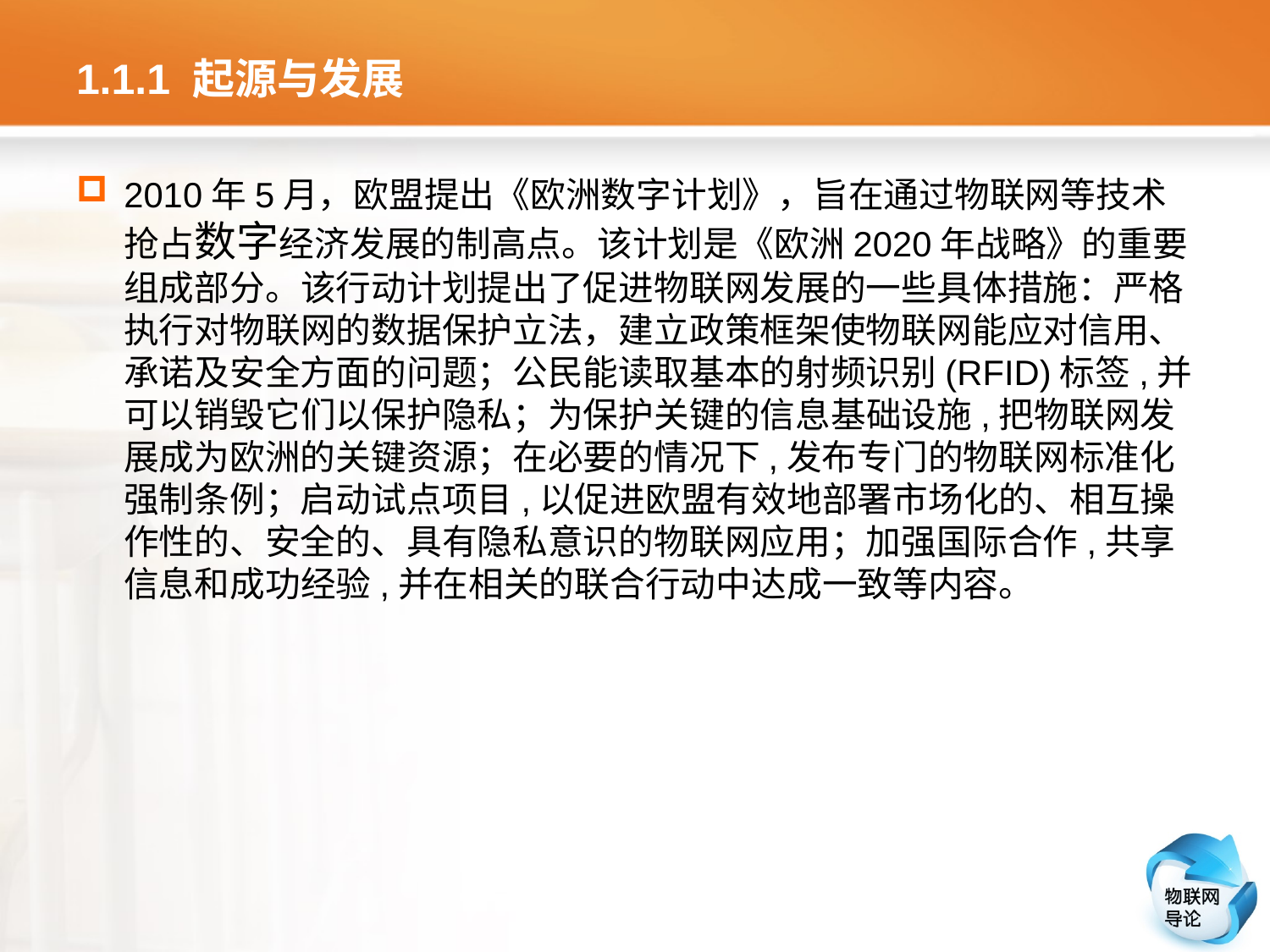

# 1.1.1 起源与发展
2010年5月，欧盟提出《欧洲数字计划》，旨在通过物联网等技术抢占数字经济发展的制高点。该计划是《欧洲2020年战略》的重要组成部分。该行动计划提出了促进物联网发展的一些具体措施：严格执行对物联网的数据保护立法，建立政策框架使物联网能应对信用、承诺及安全方面的问题；公民能读取基本的射频识别(RFID)标签,并可以销毁它们以保护隐私；为保护关键的信息基础设施,把物联网发展成为欧洲的关键资源；在必要的情况下,发布专门的物联网标准化强制条例；启动试点项目,以促进欧盟有效地部署市场化的、相互操作性的、安全的、具有隐私意识的物联网应用；加强国际合作,共享信息和成功经验,并在相关的联合行动中达成一致等内容。